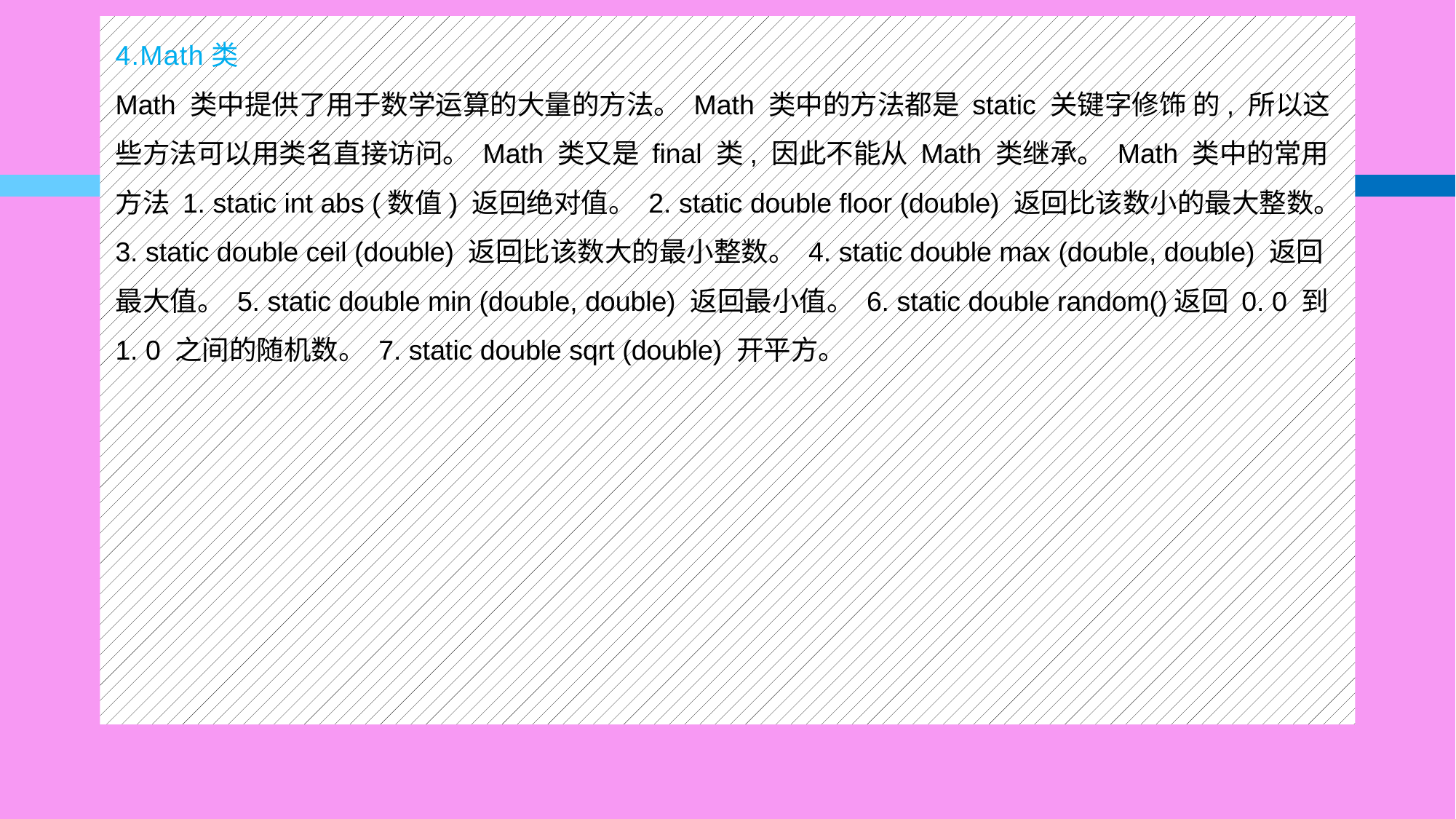

#
4.Math类
Math 类中提供了用于数学运算的大量的方法。 Math 类中的方法都是 static 关键字修饰 的, 所以这些方法可以用类名直接访问。 Math 类又是 final 类, 因此不能从 Math 类继承。 Math 类中的常用方法 1. static int abs (数值) 返回绝对值。 2. static double floor (double) 返回比该数小的最大整数。 3. static double ceil (double) 返回比该数大的最小整数。 4. static double max (double, double) 返回最大值。 5. static double min (double, double) 返回最小值。 6. static double random()返回 0. 0 到 1. 0 之间的随机数。 7. static double sqrt (double) 开平方。